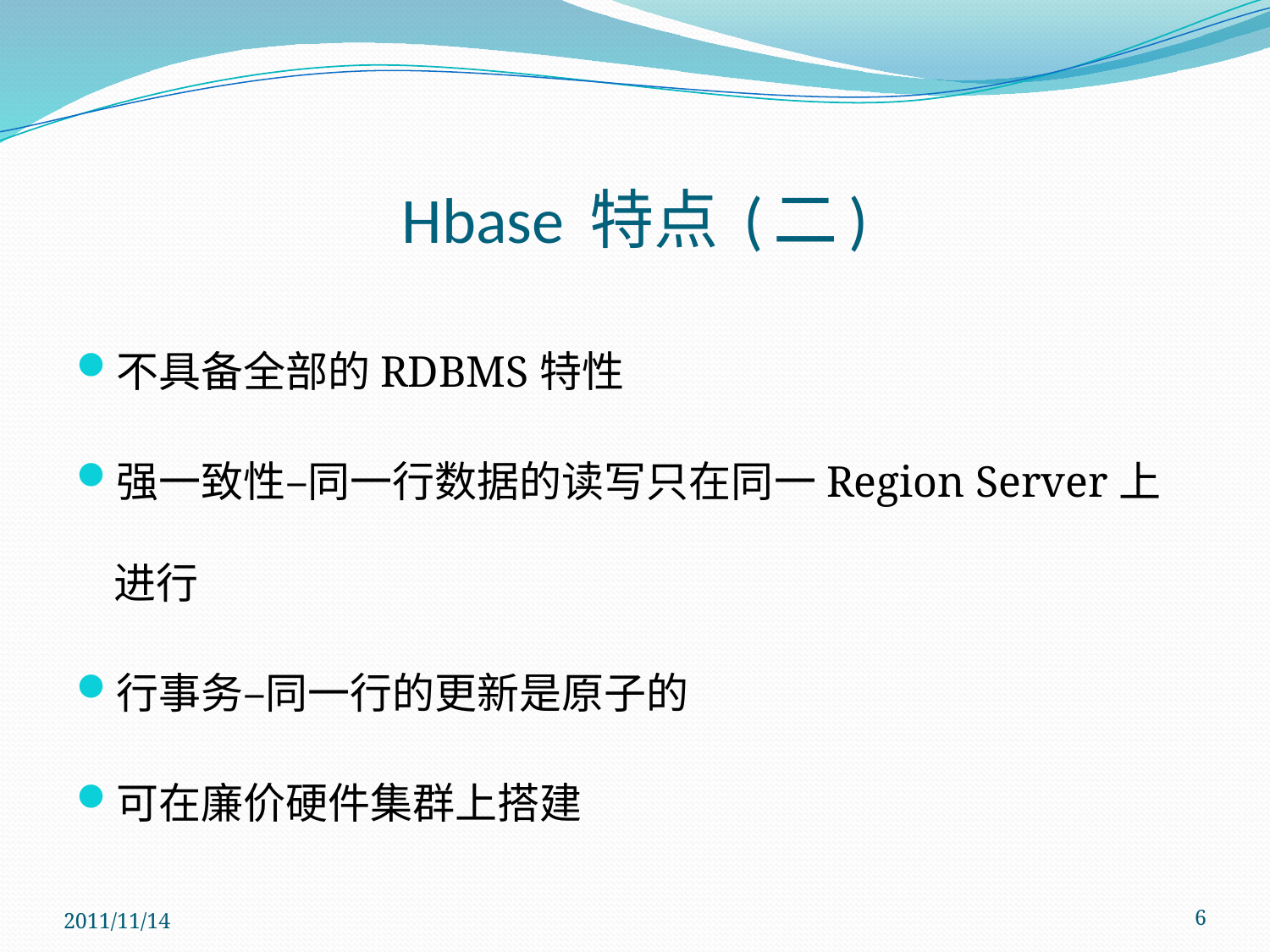

# Hbase 特点 (二)
不具备全部的RDBMS特性
强一致性–同一行数据的读写只在同一Region Server上进行
行事务–同一行的更新是原子的
可在廉价硬件集群上搭建
2011/11/14
6